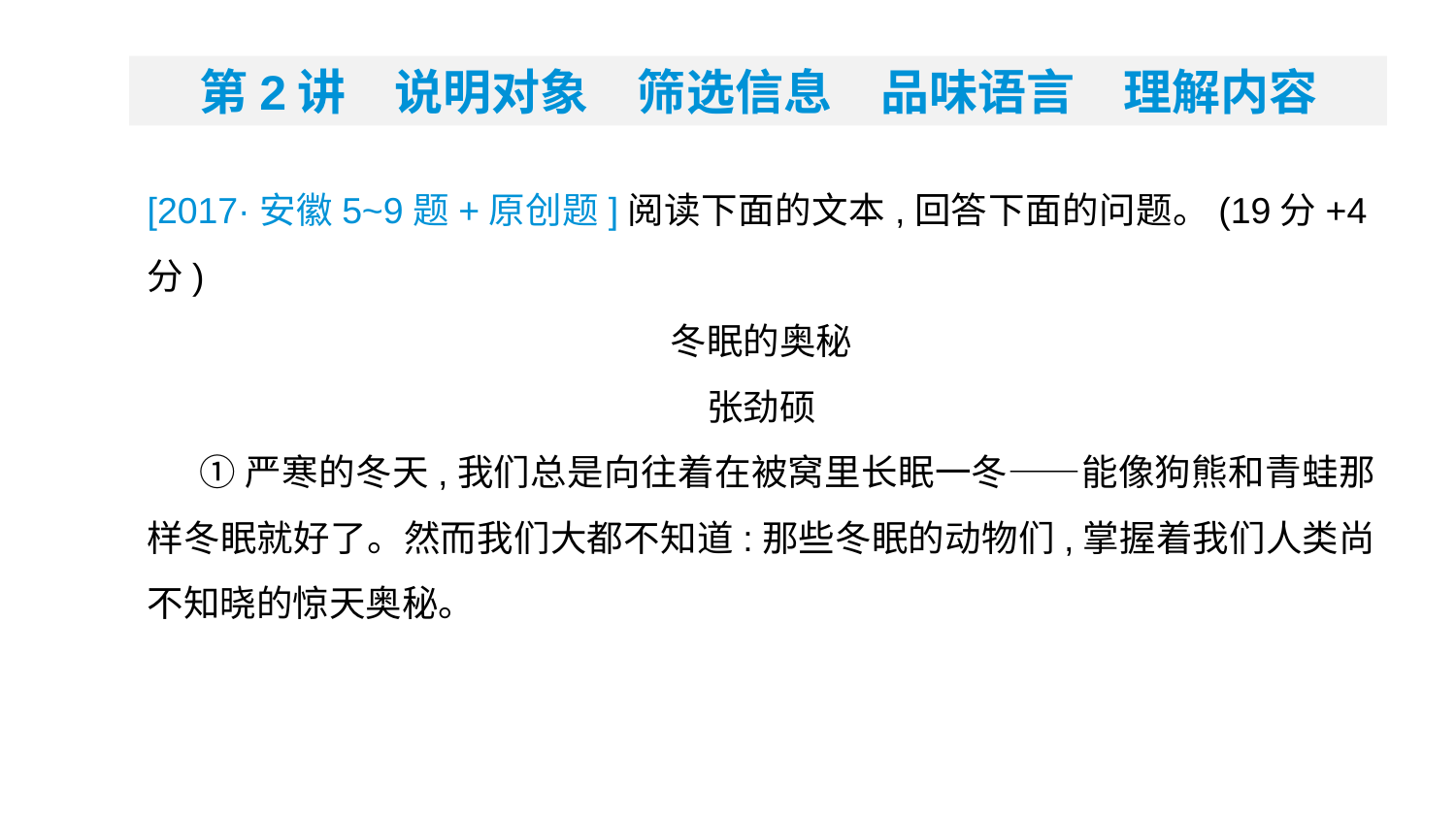

第2讲　说明对象　筛选信息　品味语言　理解内容
[2017·安徽5~9题+原创题]阅读下面的文本,回答下面的问题。(19分+4分)
冬眠的奥秘
张劲硕
      ①严寒的冬天,我们总是向往着在被窝里长眠一冬——能像狗熊和青蛙那样冬眠就好了。然而我们大都不知道:那些冬眠的动物们,掌握着我们人类尚不知晓的惊天奥秘。